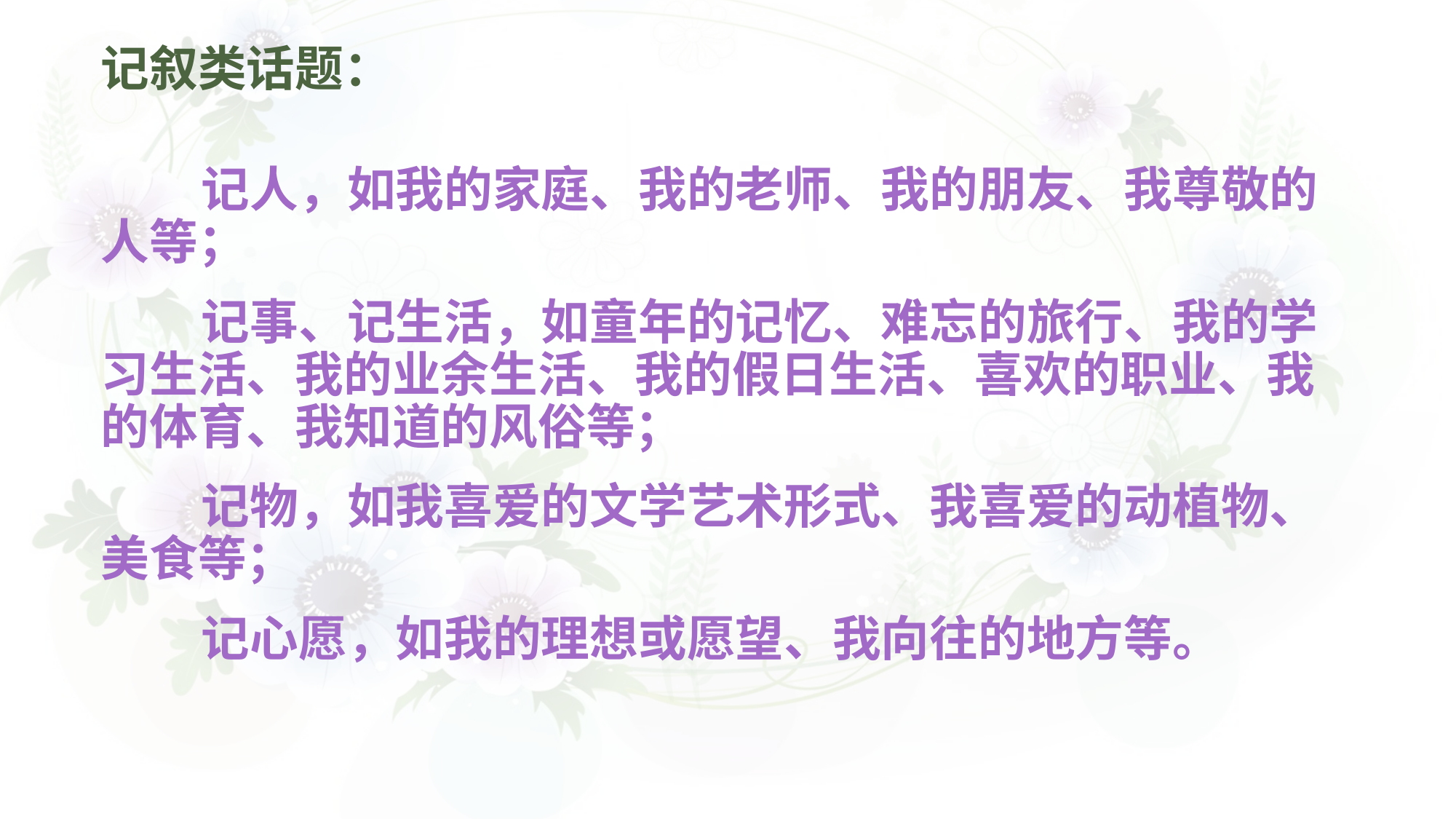

# 记叙类话题：
        记人，如我的家庭、我的老师、我的朋友、我尊敬的人等；
        记事、记生活，如童年的记忆、难忘的旅行、我的学习生活、我的业余生活、我的假日生活、喜欢的职业、我的体育、我知道的风俗等；
        记物，如我喜爱的文学艺术形式、我喜爱的动植物、美食等；
        记心愿，如我的理想或愿望、我向往的地方等。